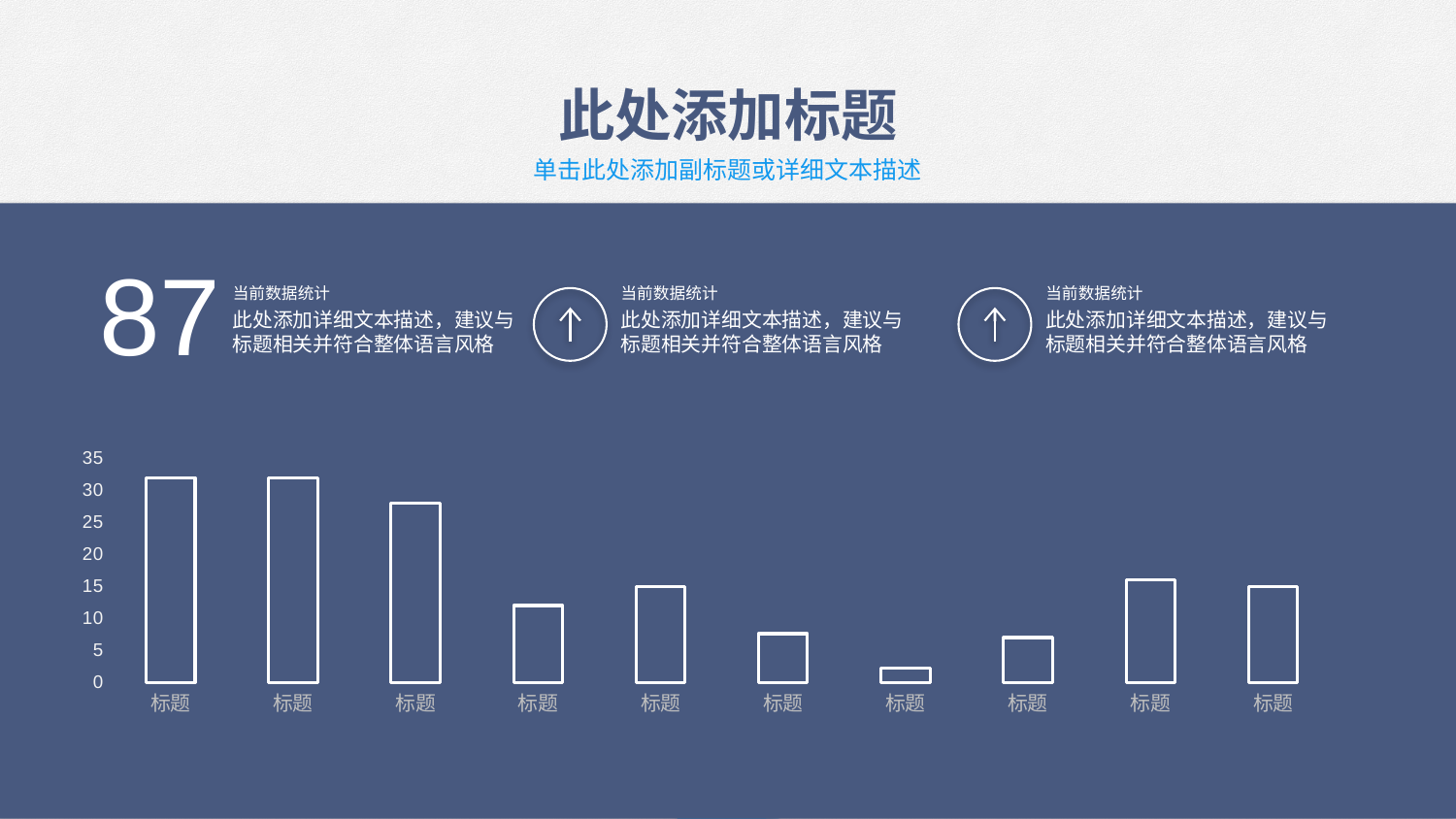

# 此处添加标题
单击此处添加副标题或详细文本描述

87
当前数据统计
当前数据统计
当前数据统计

### Chart

| Category | 列1 |
|---|---|
| 标题 | 32.0 |
| 标题 | 32.0 |
| 标题 | 28.0 |
| 标题 | 12.0 |
| 标题 | 15.0 |
| 标题 | 7.6 |
| 标题 | 2.2 |
| 标题 | 7.0 |
| 标题 | 16.0 |
| 标题 | 15.0 |
此处添加详细文本描述，建议与标题相关并符合整体语言风格
此处添加详细文本描述，建议与标题相关并符合整体语言风格
此处添加详细文本描述，建议与标题相关并符合整体语言风格
25